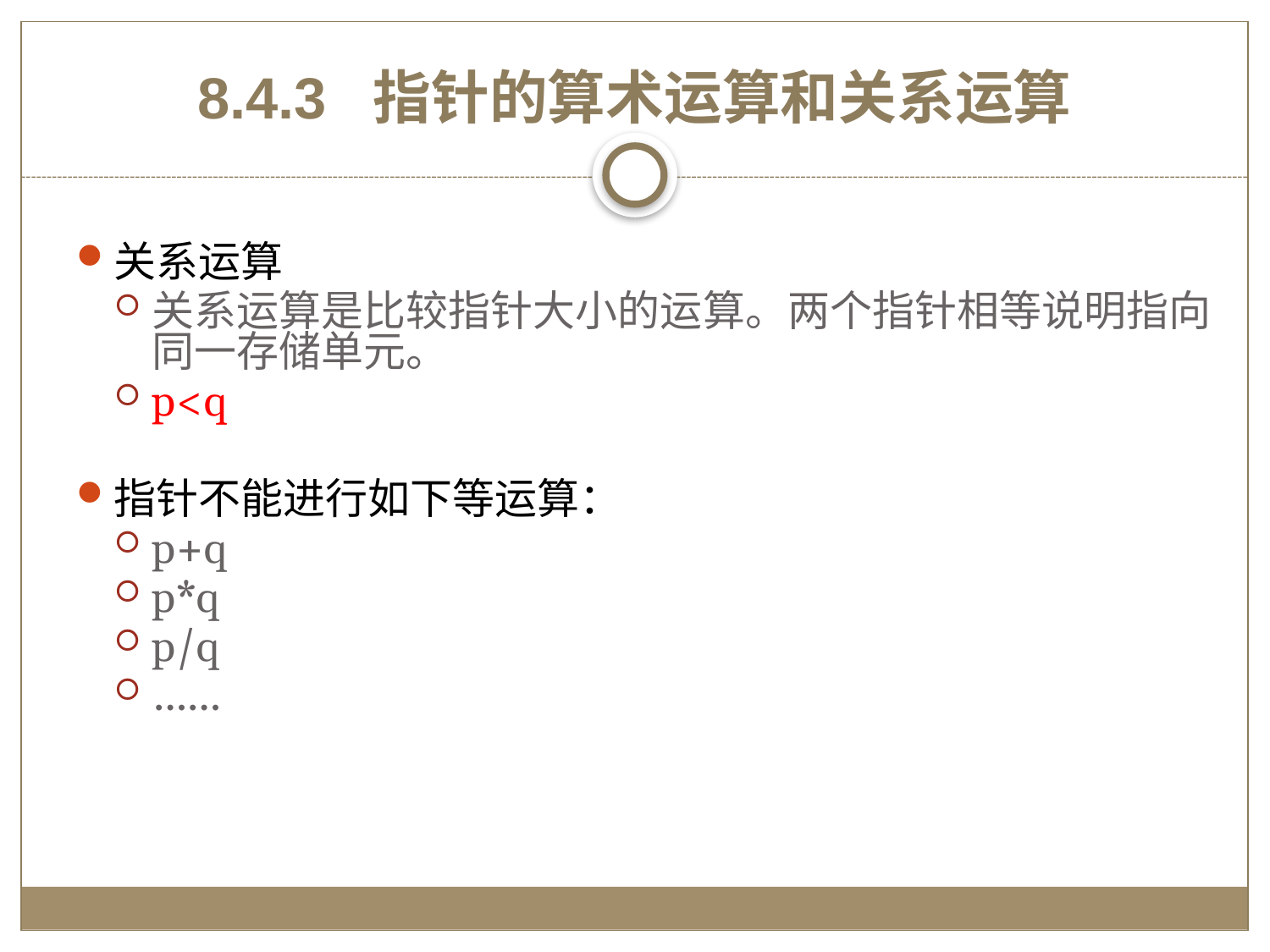

# 8.4.3  指针的算术运算和关系运算
关系运算
关系运算是比较指针大小的运算。两个指针相等说明指向同一存储单元。
p<q

指针不能进行如下等运算：
p+q
p*q
p/q
……